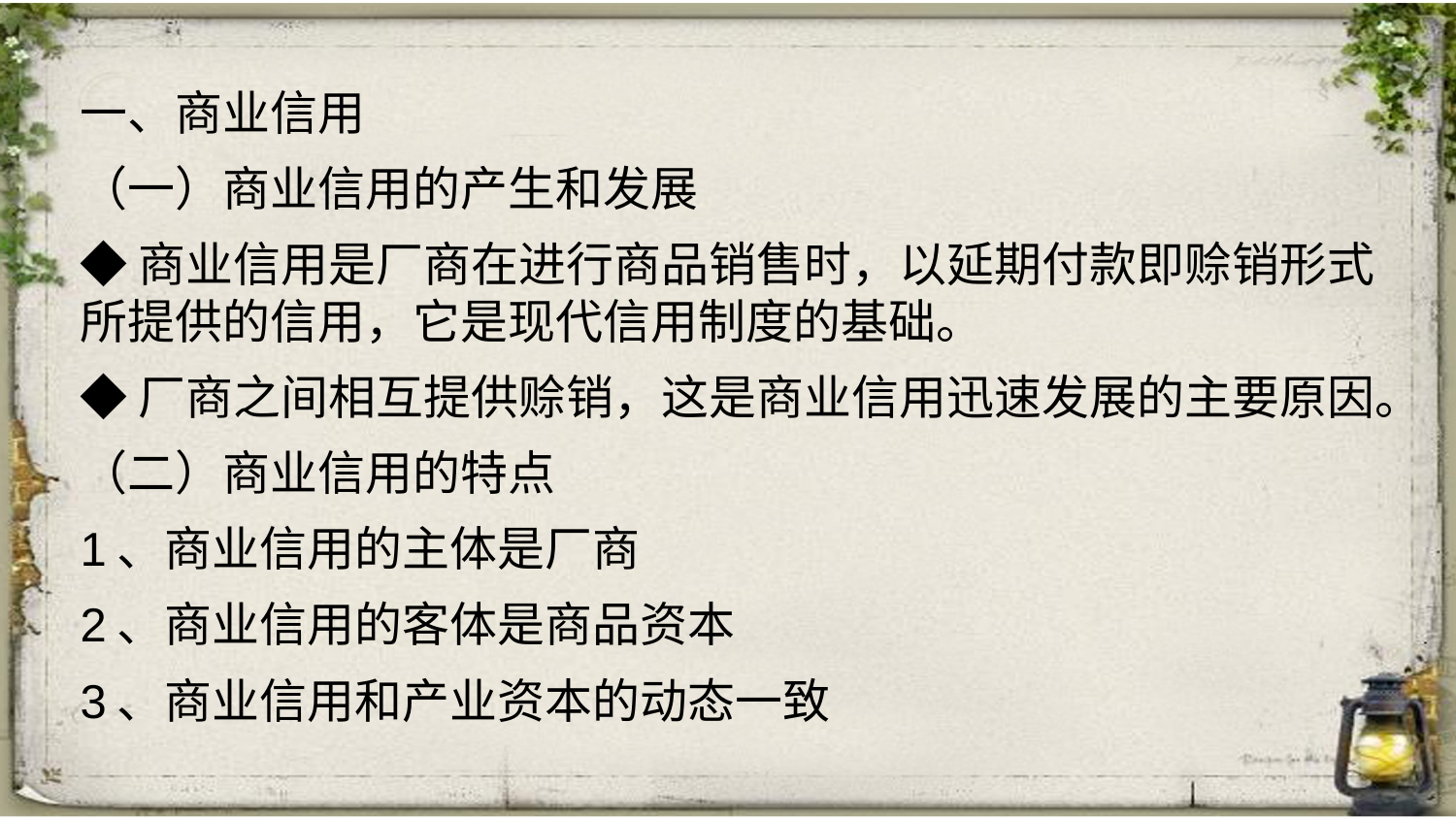

一、商业信用
（一）商业信用的产生和发展
◆商业信用是厂商在进行商品销售时，以延期付款即赊销形式所提供的信用，它是现代信用制度的基础。
◆厂商之间相互提供赊销，这是商业信用迅速发展的主要原因。
（二）商业信用的特点
1、商业信用的主体是厂商
2、商业信用的客体是商品资本
3、商业信用和产业资本的动态一致